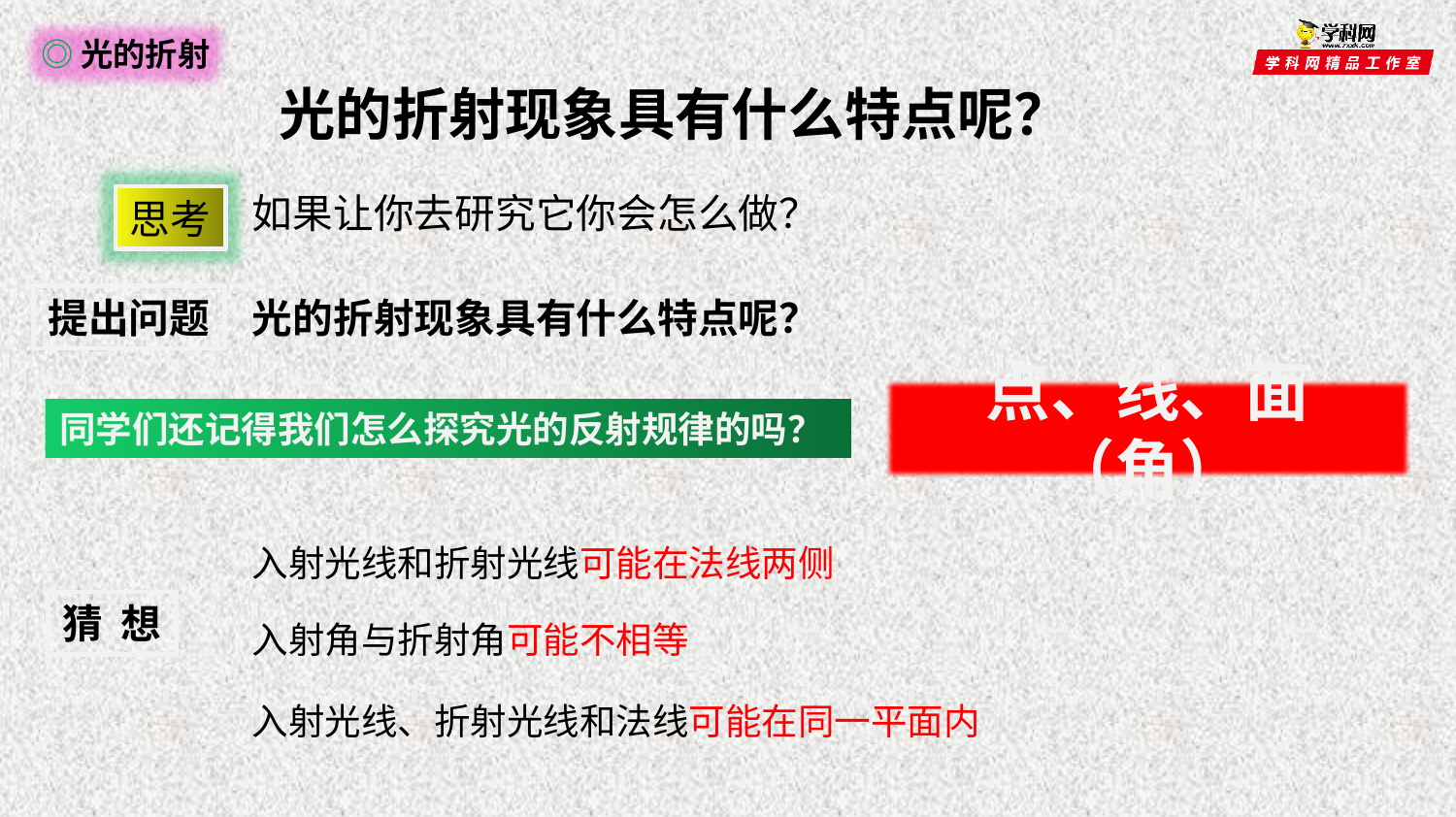

◎光的折射
光的折射现象具有什么特点呢？
如果让你去研究它你会怎么做？
思考
提出问题
光的折射现象具有什么特点呢？
点、线、面（角）
同学们还记得我们怎么探究光的反射规律的吗？
入射光线和折射光线可能在法线两侧
猜  想
入射角与折射角可能不相等
入射光线、折射光线和法线可能在同一平面内